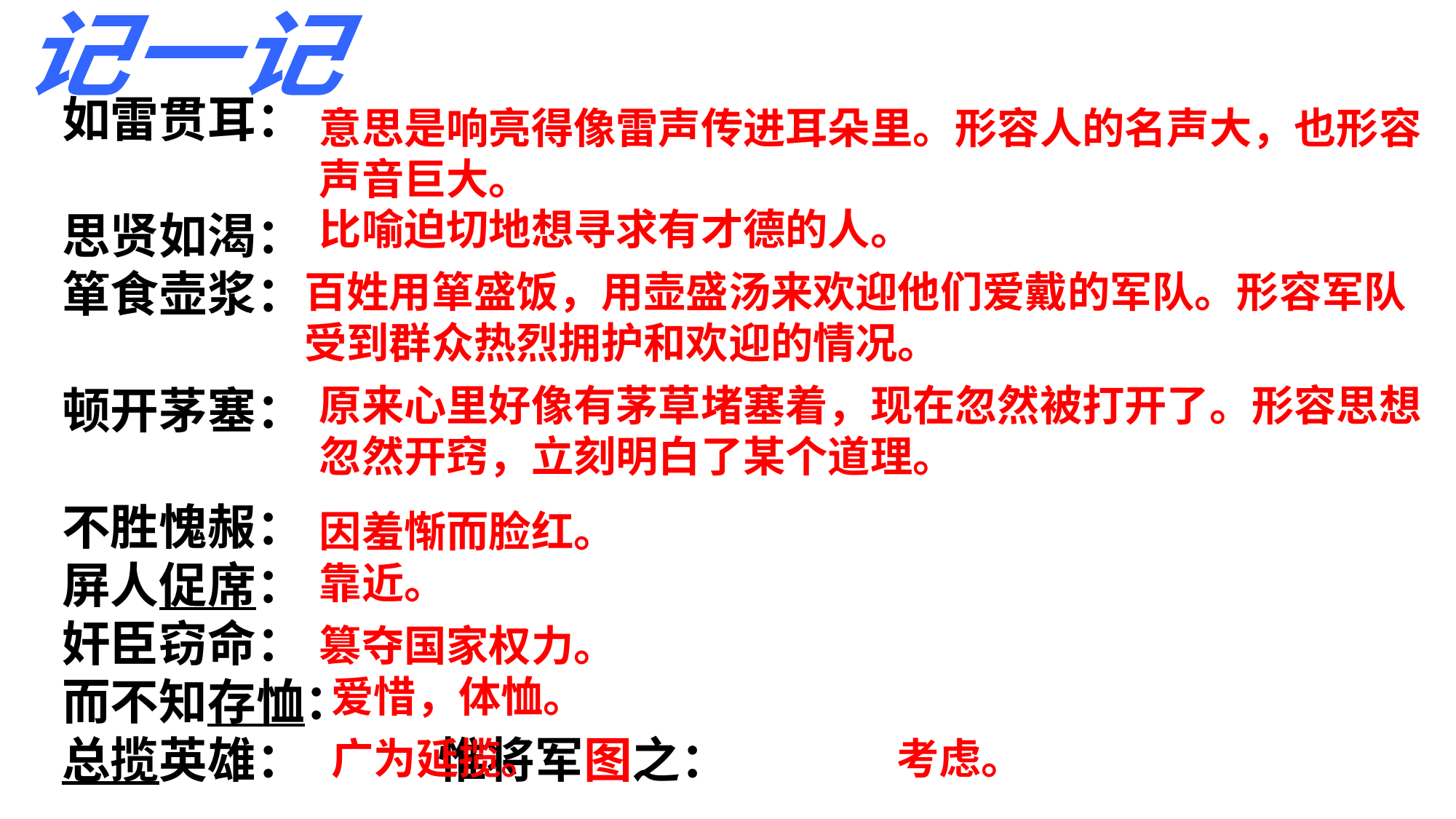

记一记
如雷贯耳：

思贤如渴：
箪食壶浆：

顿开茅塞：

不胜愧赧：
屏人促席：
奸臣窃命：
而不知存恤：
总揽英雄：            惟将军图之：
意思是响亮得像雷声传进耳朵里。形容人的名声大，也形容声音巨大。
比喻迫切地想寻求有才德的人。
百姓用箪盛饭，用壶盛汤来欢迎他们爱戴的军队。形容军队受到群众热烈拥护和欢迎的情况。
原来心里好像有茅草堵塞着，现在忽然被打开了。形容思想忽然开窍，立刻明白了某个道理。
因羞惭而脸红。
靠近。
篡夺国家权力。
爱惜，体恤。
广为延揽。
考虑。